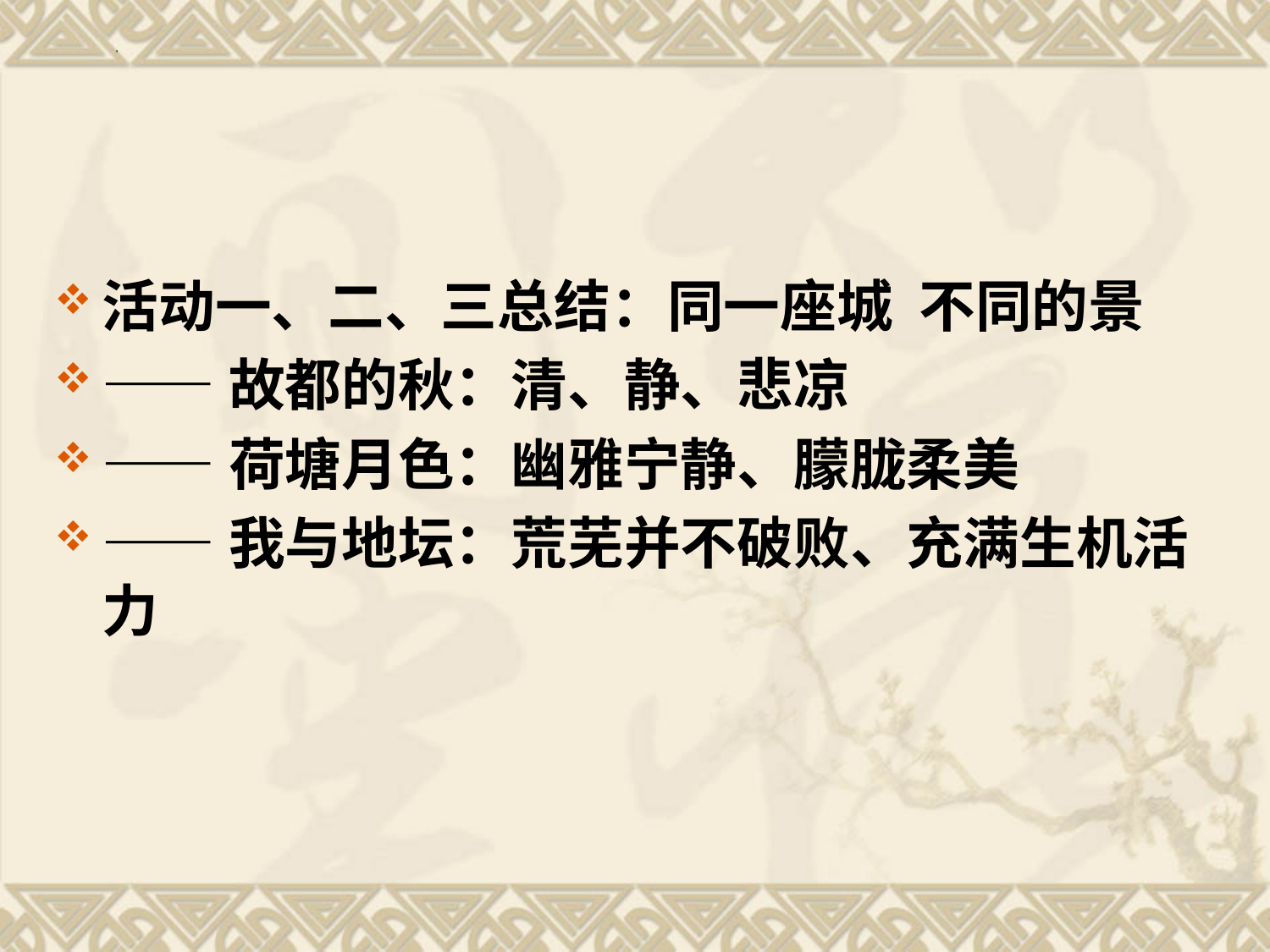

#
活动一、二、三总结：同一座城  不同的景
——故都的秋：清、静、悲凉
——荷塘月色：幽雅宁静、朦胧柔美
——我与地坛：荒芜并不破败、充满生机活力